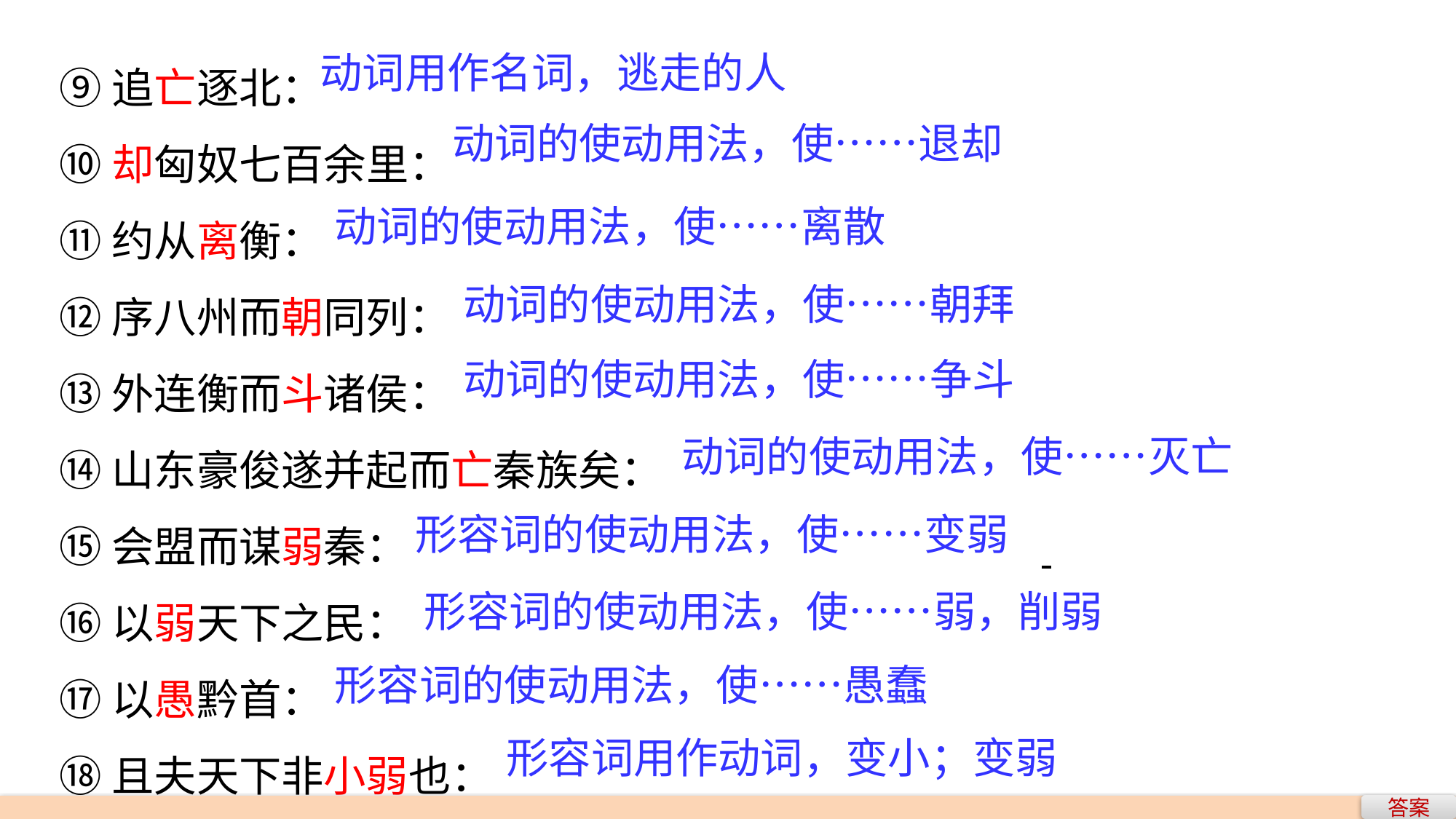

⑨追亡逐北：
⑩却匈奴七百余里：
⑪约从离衡：
⑫序八州而朝同列：
⑬外连衡而斗诸侯：
⑭山东豪俊遂并起而亡秦族矣：
⑮会盟而谋弱秦：
⑯以弱天下之民：
⑰以愚黔首：
⑱且夫天下非小弱也：
动词用作名词，逃走的人
动词的使动用法，使……退却
动词的使动用法，使……离散
动词的使动用法，使……朝拜
动词的使动用法，使……争斗
动词的使动用法，使……灭亡
形容词的使动用法，使……变弱
形容词的使动用法，使……弱，削弱
形容词的使动用法，使……愚蠢
形容词用作动词，变小；变弱
答案